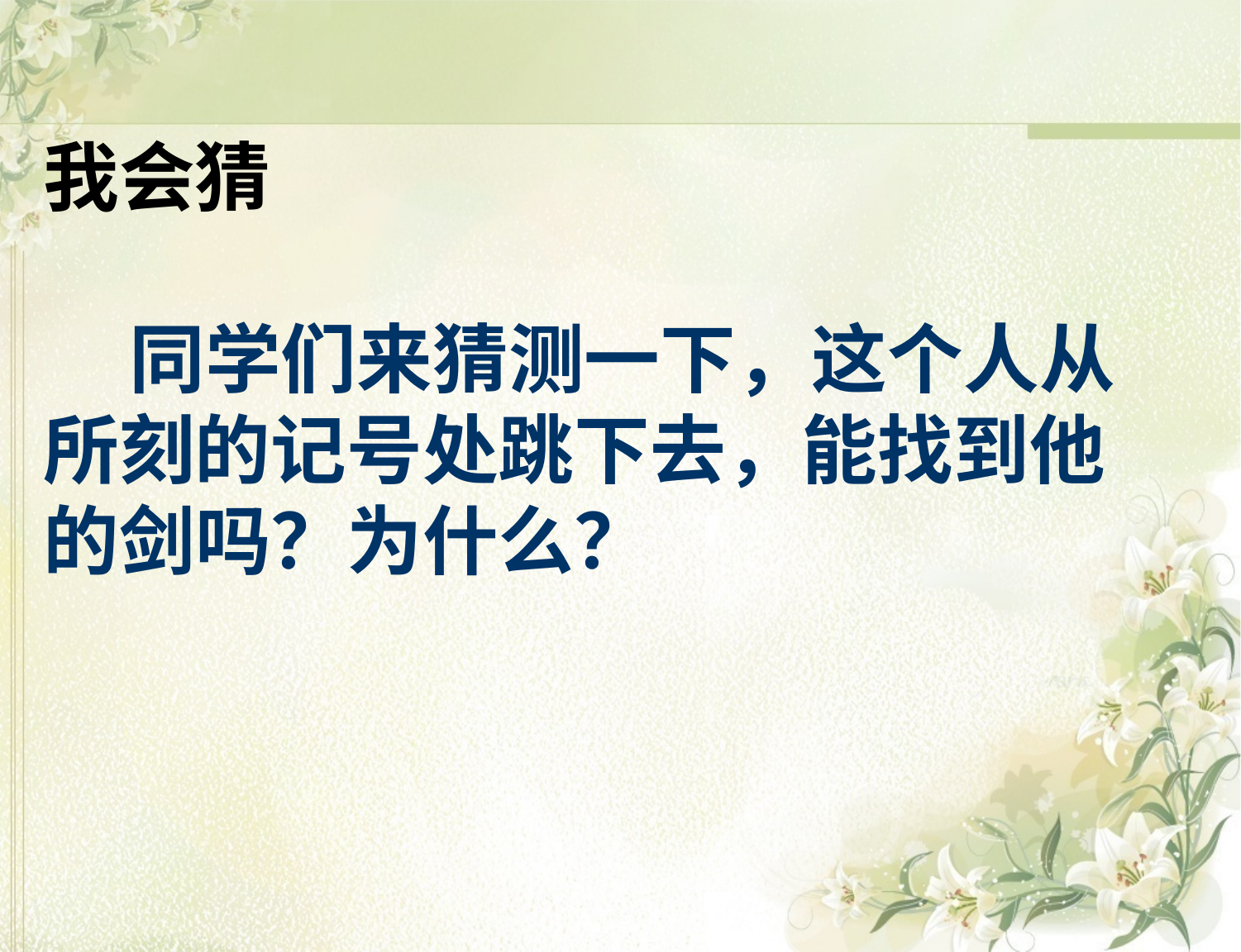

我会猜

    同学们来猜测一下，这个人从所刻的记号处跳下去，能找到他的剑吗？为什么？